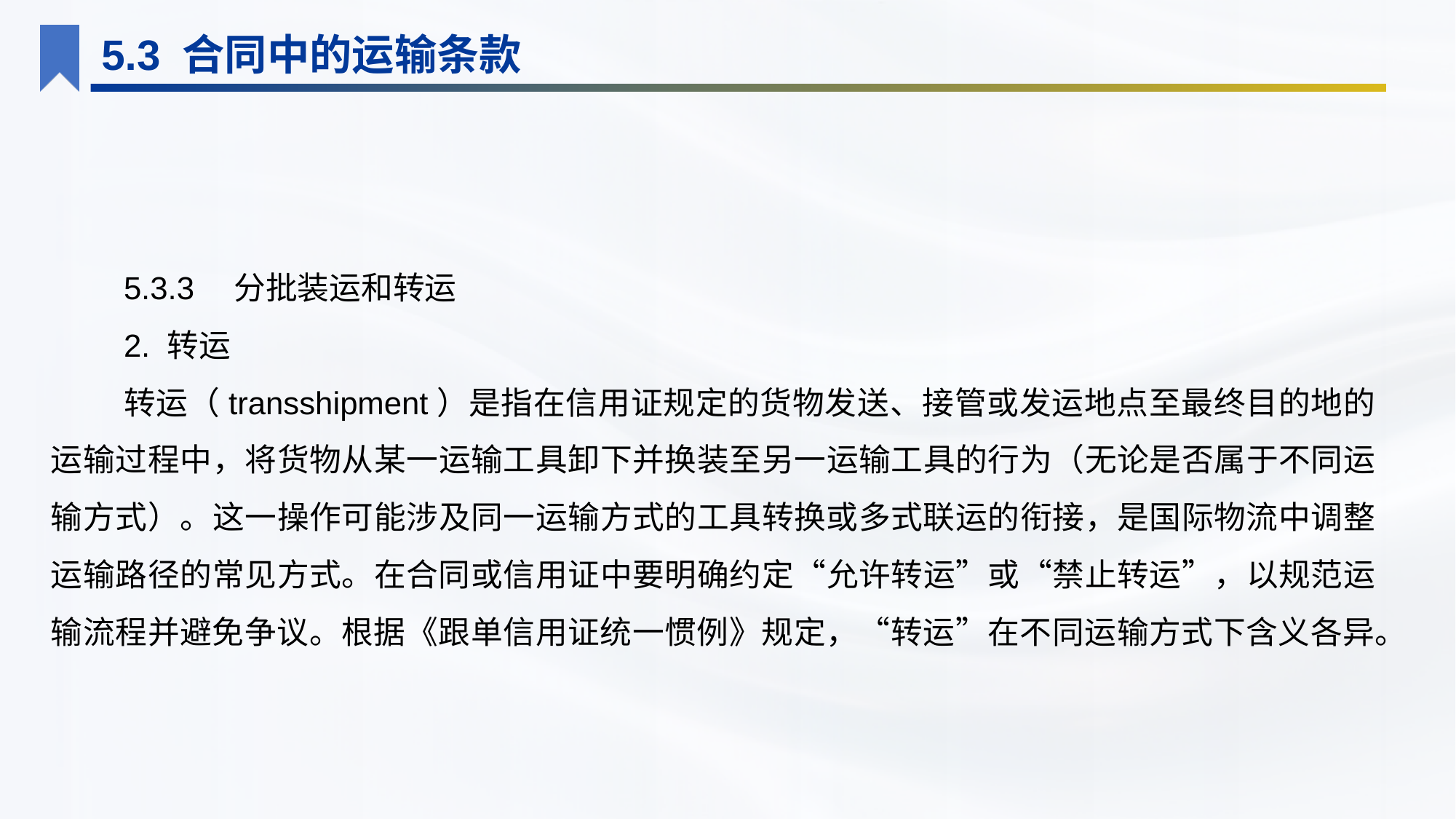

5.3 合同中的运输条款
5.3.3　分批装运和转运
2. 转运
转运（transshipment）是指在信用证规定的货物发送、接管或发运地点至最终目的地的运输过程中，将货物从某一运输工具卸下并换装至另一运输工具的行为（无论是否属于不同运输方式）。这一操作可能涉及同一运输方式的工具转换或多式联运的衔接，是国际物流中调整运输路径的常见方式。在合同或信用证中要明确约定“允许转运”或“禁止转运”，以规范运输流程并避免争议。根据《跟单信用证统一惯例》规定，“转运”在不同运输方式下含义各异。